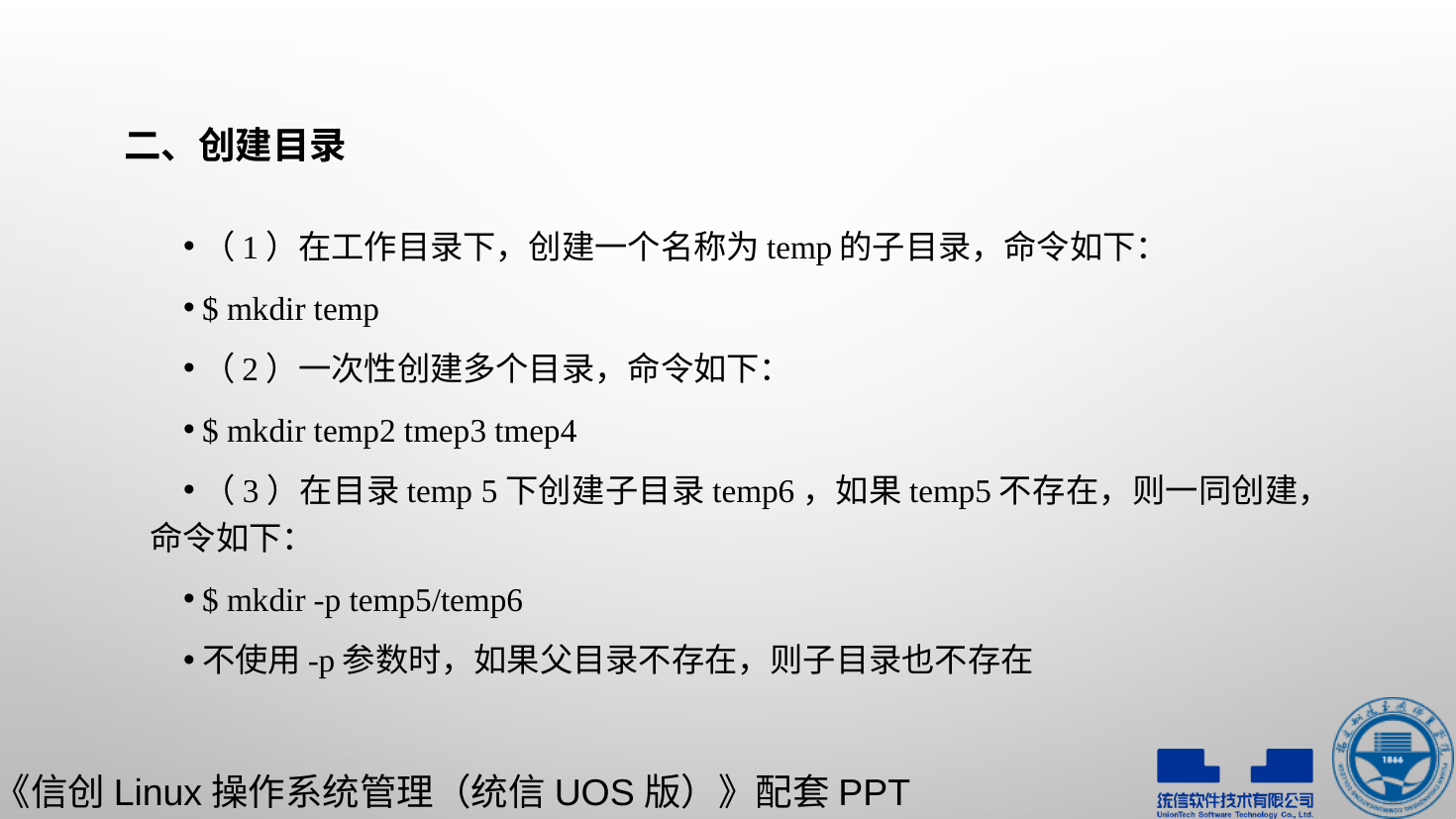

# 二、创建目录
（1）在工作目录下，创建一个名称为temp的子目录，命令如下：
$ mkdir temp
（2）一次性创建多个目录，命令如下：
$ mkdir temp2 tmep3 tmep4
（3）在目录temp 5下创建子目录temp6，如果temp5不存在，则一同创建，命令如下：
$ mkdir -p temp5/temp6
不使用-p参数时，如果父目录不存在，则子目录也不存在